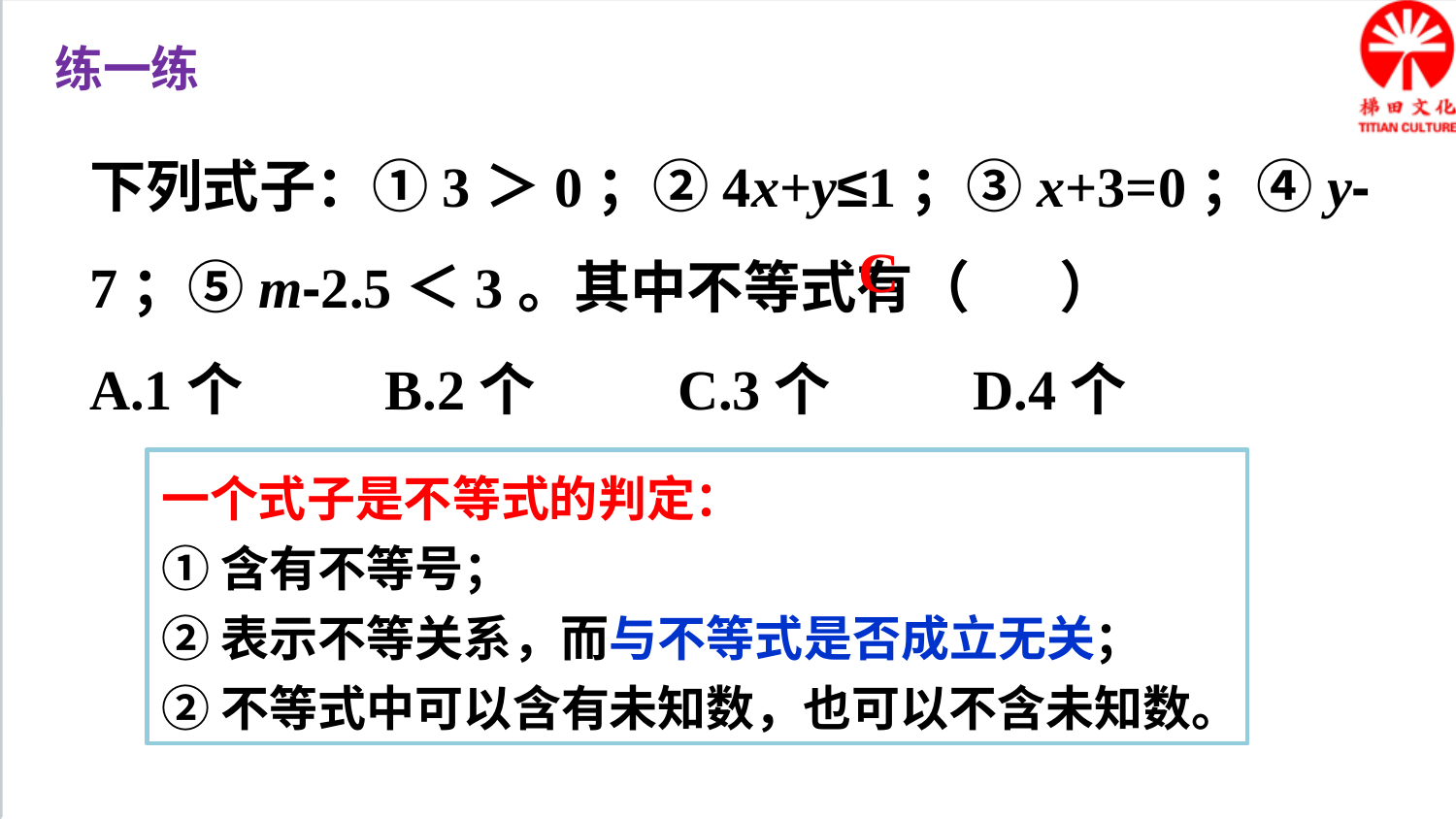

练一练
下列式子：①3＞0；②4x+y≤1；③x+3=0；④y-7；⑤m-2.5＜3。其中不等式有（       ）
A.1个          B.2个          C.3个          D.4个
C
一个式子是不等式的判定：
①含有不等号；
②表示不等关系，而与不等式是否成立无关；
②不等式中可以含有未知数，也可以不含未知数。